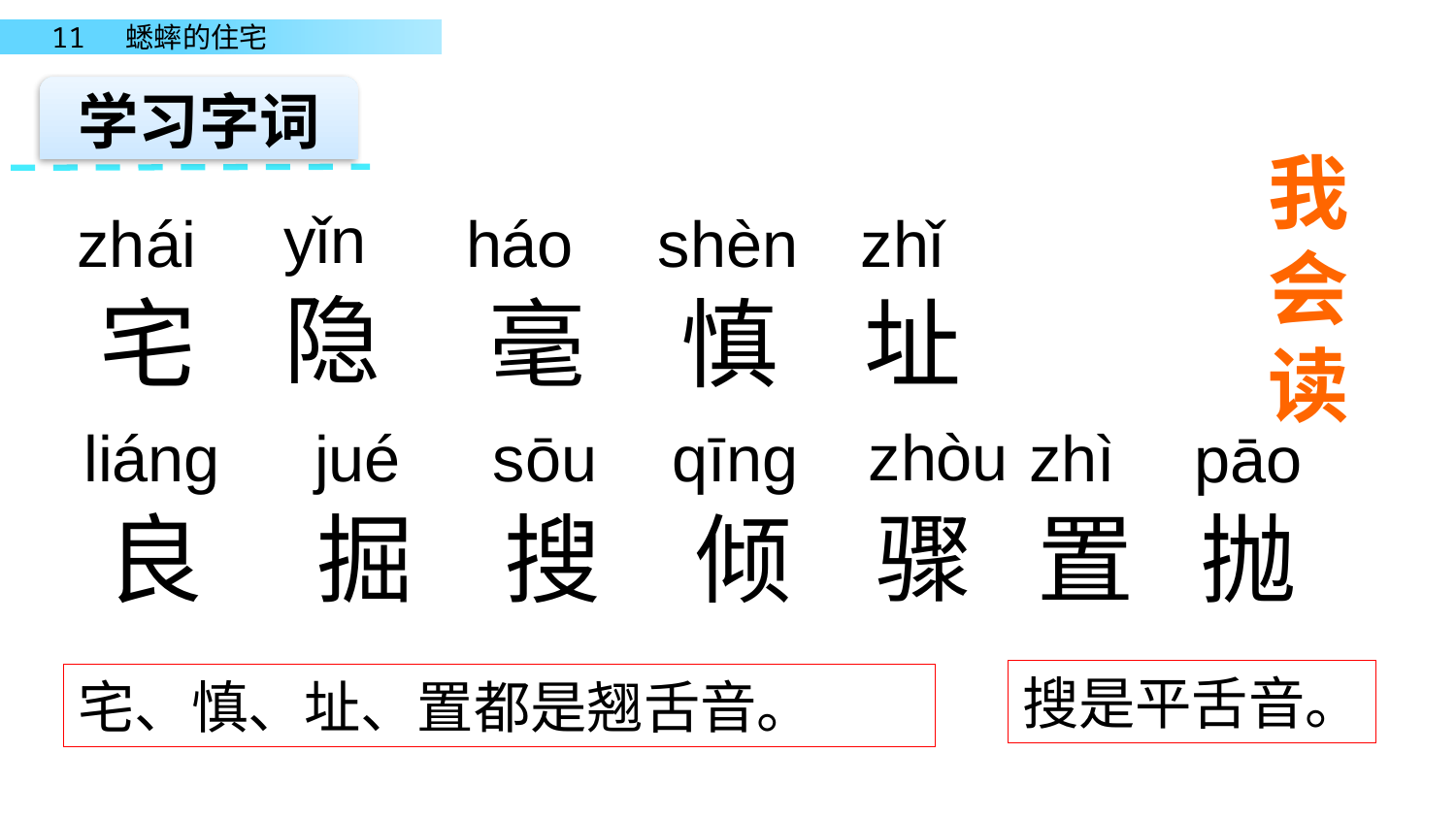

学习字词
我会读
yǐn
zhǐ
zhái
háo
shèn
隐
宅
毫
慎
址
zhòu
liánɡ
jué
sōu
qīnɡ
zhì
pāo
骤
良
掘
搜
倾
置
抛
搜是平舌音。
宅、慎、址、置都是翘舌音。